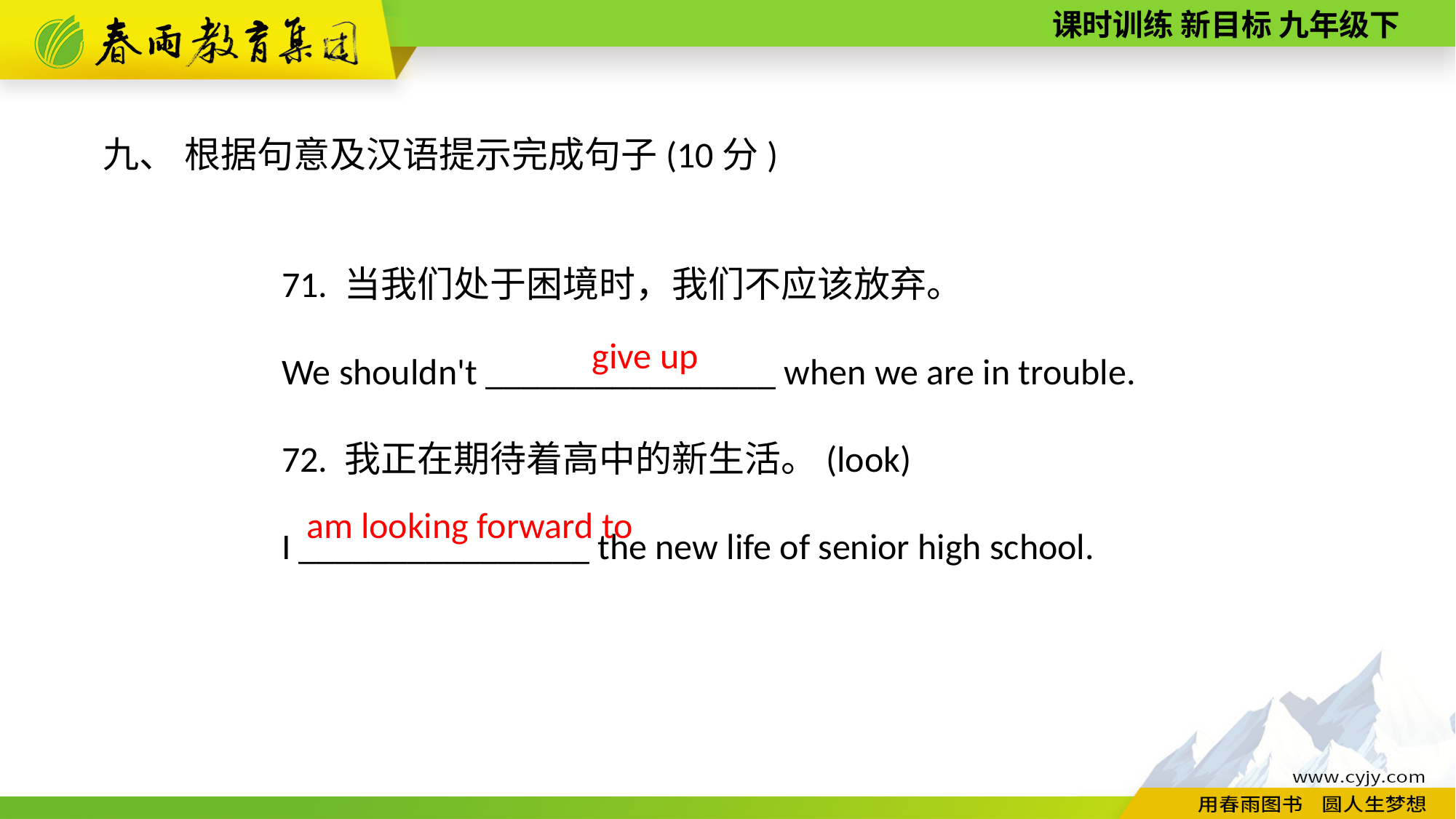

九、 根据句意及汉语提示完成句子(10分)
71. 当我们处于困境时，我们不应该放弃。
We shouldn't ________________ when we are in trouble.
72. 我正在期待着高中的新生活。(look)
I ________________ the new life of senior high school.
give up
am looking forward to